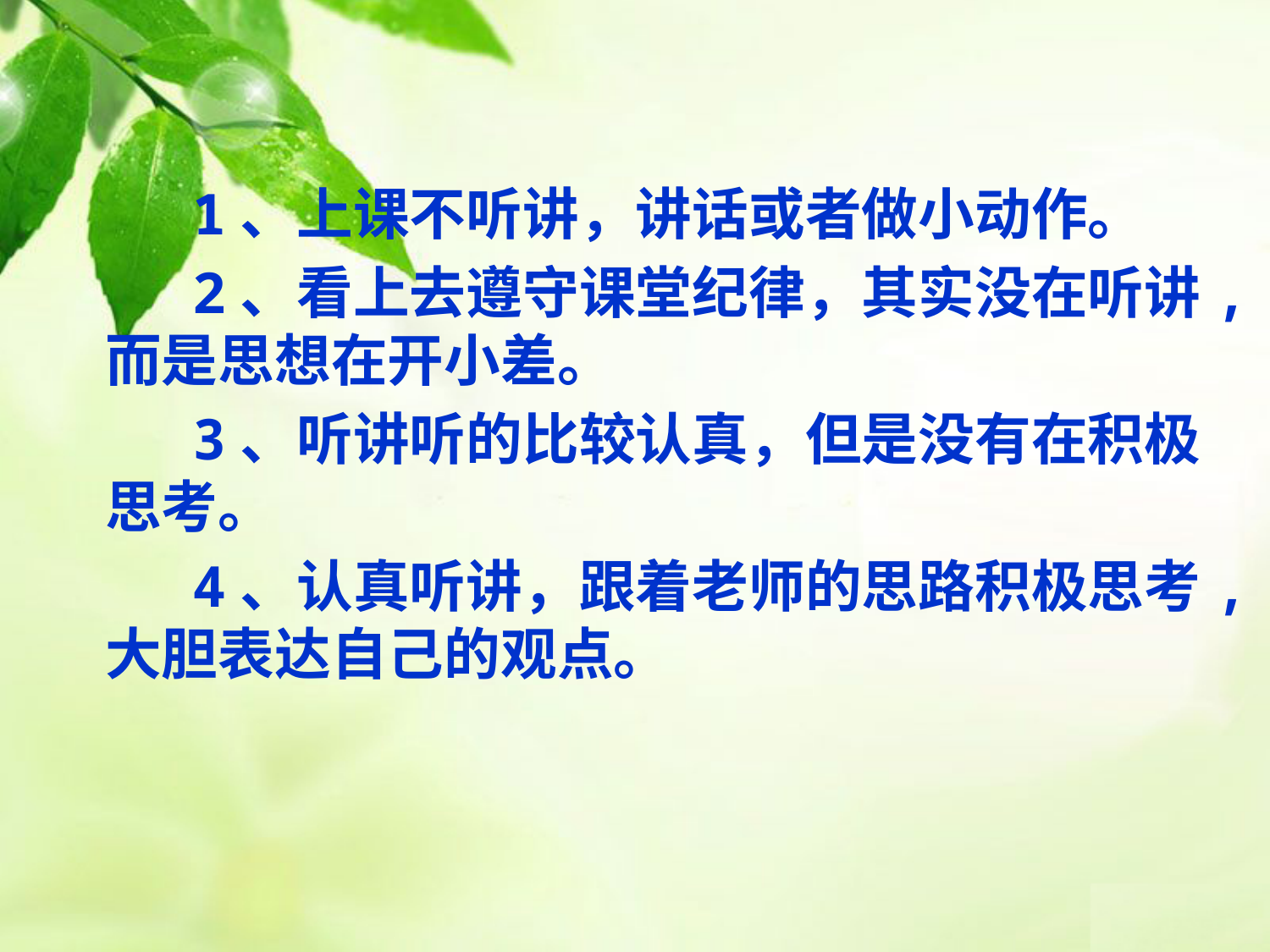

1、上课不听讲，讲话或者做小动作。
    2、看上去遵守课堂纪律，其实没在听讲,而是思想在开小差。
    3、听讲听的比较认真，但是没有在积极思考。
    4、认真听讲，跟着老师的思路积极思考,大胆表达自己的观点。